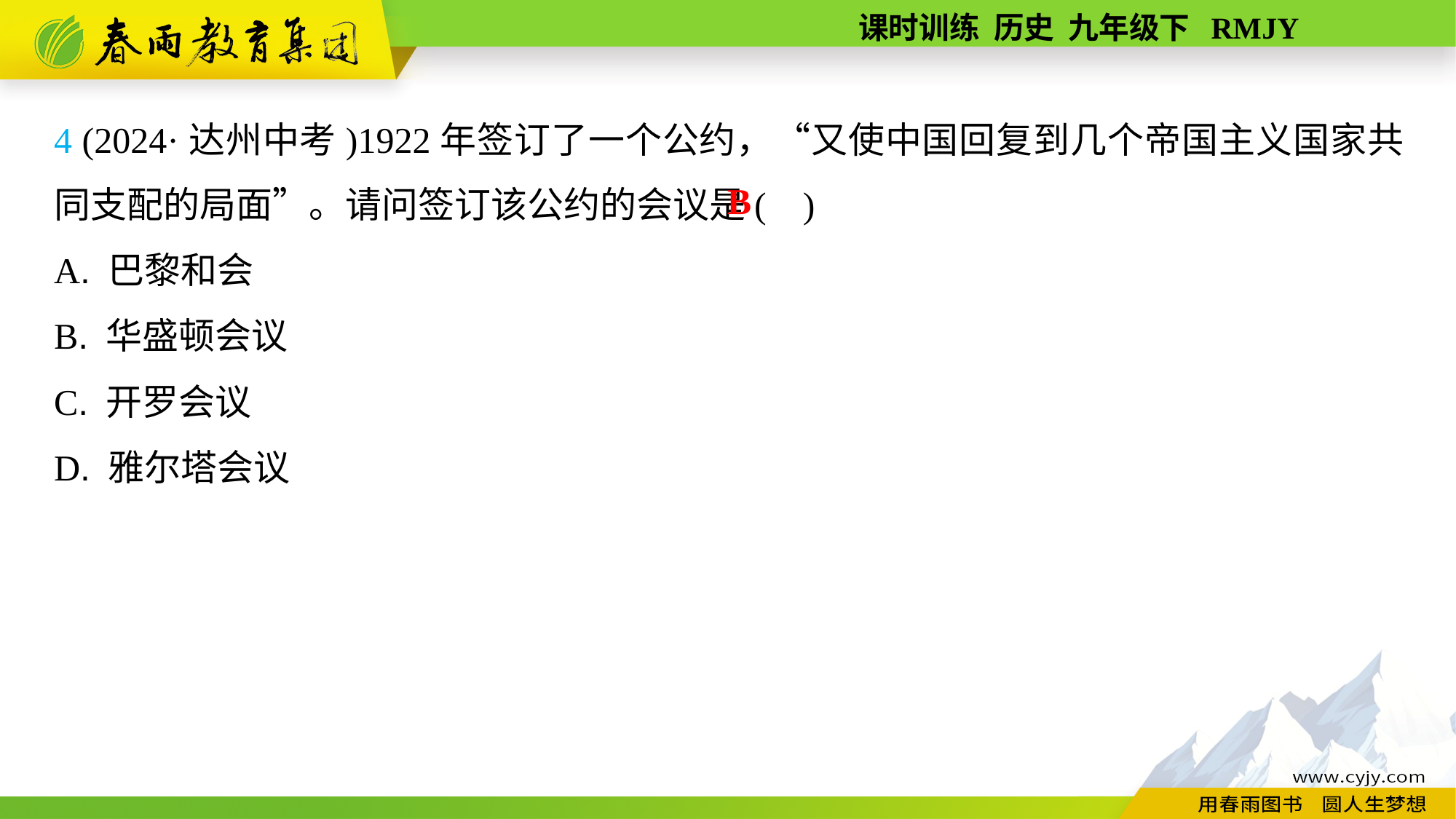

4 (2024·达州中考)1922年签订了一个公约，“又使中国回复到几个帝国主义国家共同支配的局面”。请问签订该公约的会议是(    )
A. 巴黎和会
B. 华盛顿会议
C. 开罗会议
D. 雅尔塔会议
B